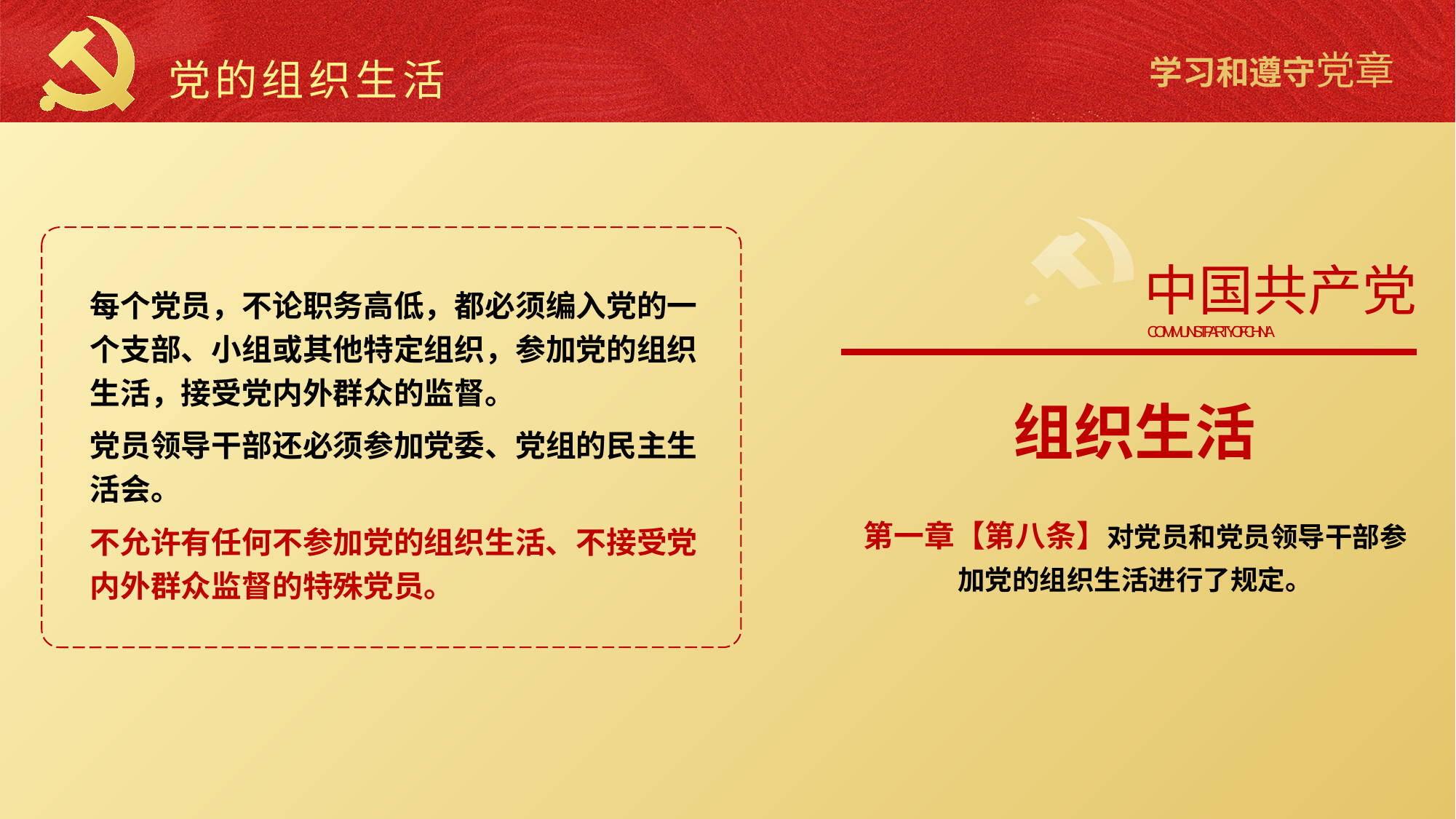

党的组织生活

中国共产党
COMMUNIST PARTY OF CHINA

每个党员，不论职务高低，都必须编入党的一个支部、小组或其他特定组织，参加党的组织生活，接受党内外群众的监督。
党员领导干部还必须参加党委、党组的民主生活会。
不允许有任何不参加党的组织生活、不接受党内外群众监督的特殊党员。
组织生活
第一章【第八条】对党员和党员领导干部参加党的组织生活进行了规定。